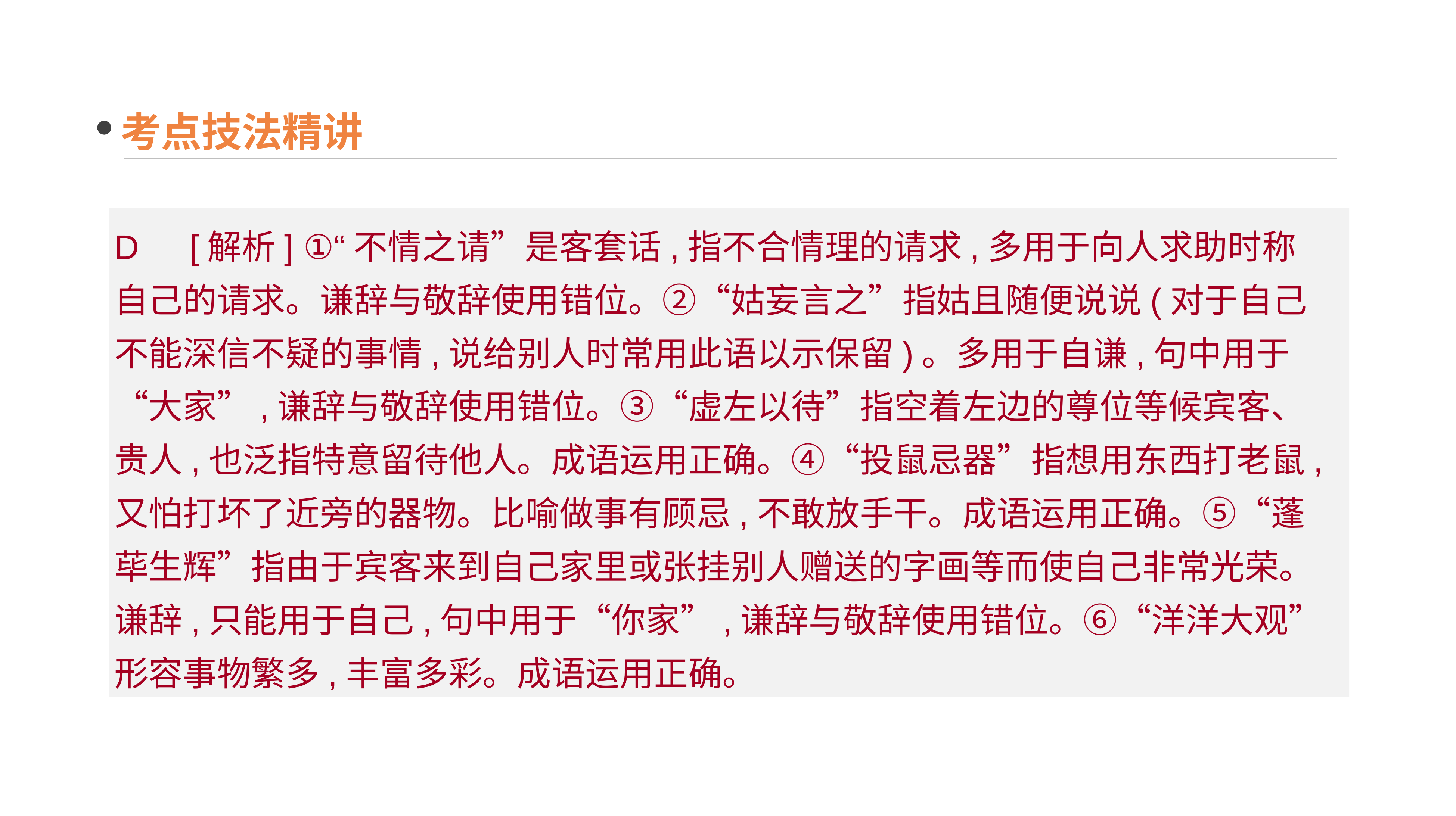

考点技法精讲

D　[解析] ①“不情之请”是客套话,指不合情理的请求,多用于向人求助时称自己的请求。谦辞与敬辞使用错位。②“姑妄言之”指姑且随便说说(对于自己不能深信不疑的事情,说给别人时常用此语以示保留)。多用于自谦,句中用于“大家”,谦辞与敬辞使用错位。③“虚左以待”指空着左边的尊位等候宾客、贵人,也泛指特意留待他人。成语运用正确。④“投鼠忌器”指想用东西打老鼠,又怕打坏了近旁的器物。比喻做事有顾忌,不敢放手干。成语运用正确。⑤“蓬荜生辉”指由于宾客来到自己家里或张挂别人赠送的字画等而使自己非常光荣。谦辞,只能用于自己,句中用于“你家”,谦辞与敬辞使用错位。⑥“洋洋大观”形容事物繁多,丰富多彩。成语运用正确。